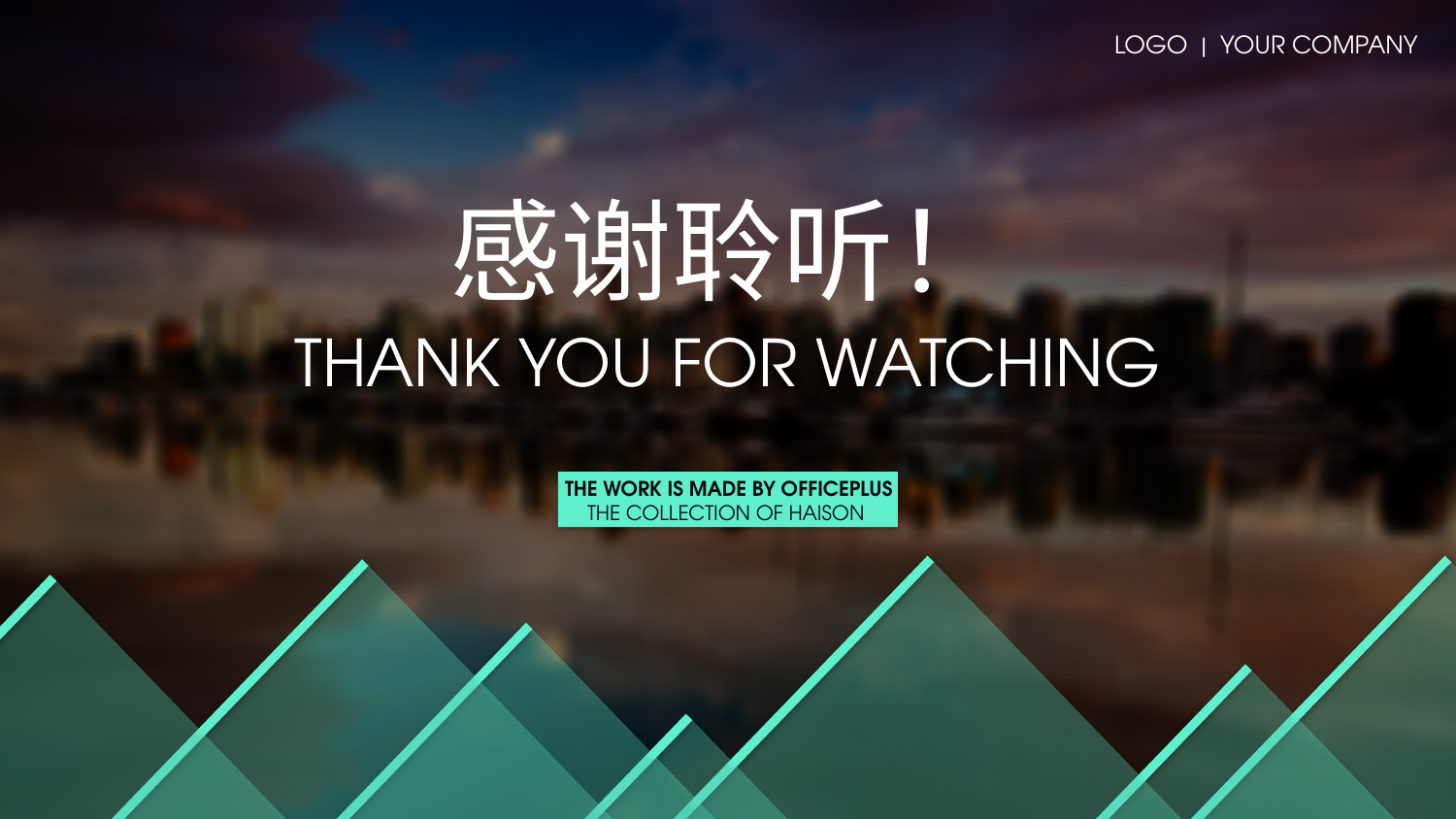

LOGO  |  YOUR COMPANY
感谢聆听！
THANK YOU FOR WATCHING
THE WORK IS MADE BY OFFICEPLUS
THE COLLECTION OF HAISON